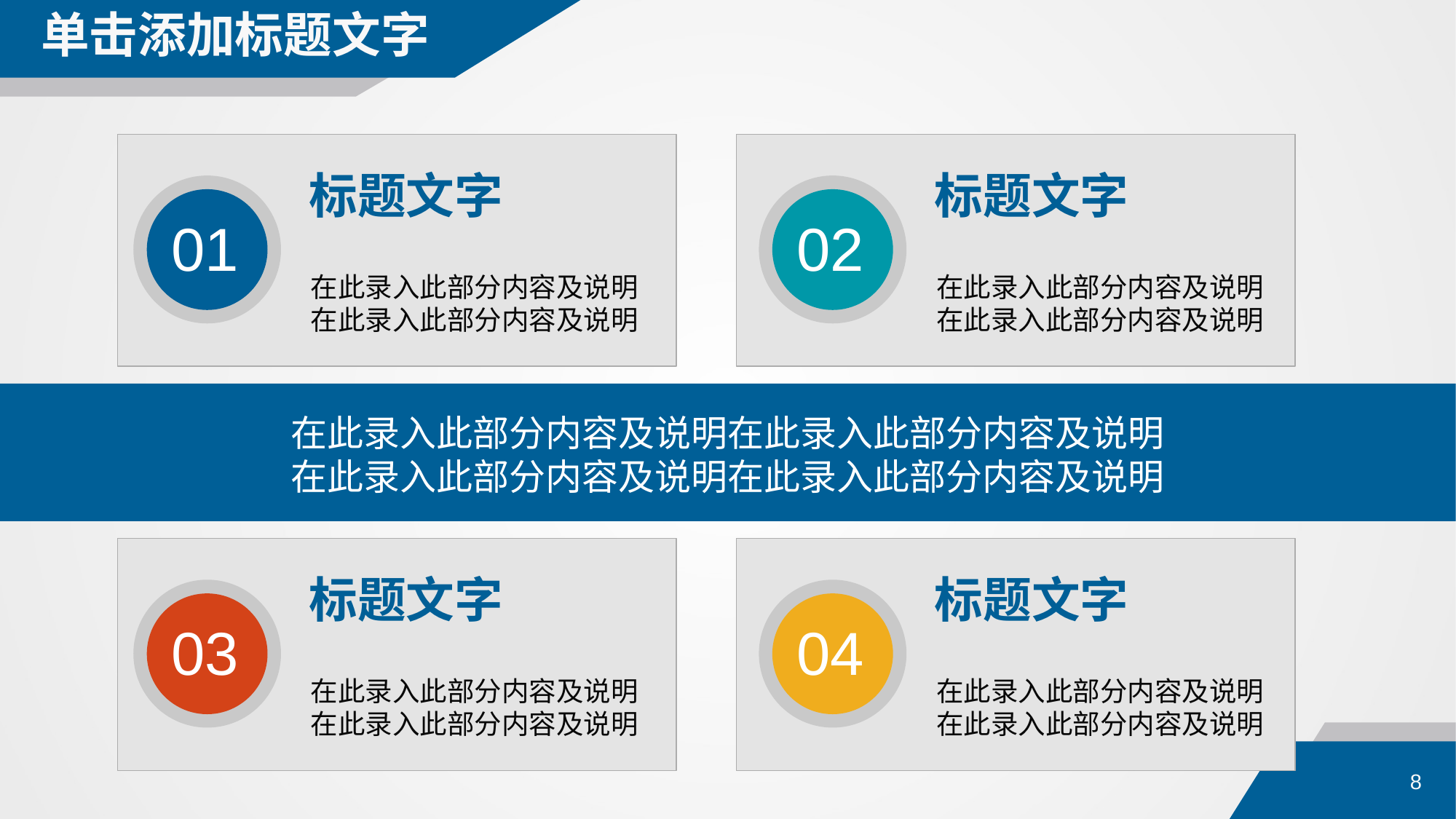

单击添加标题文字

标题文字

01
在此录入此部分内容及说明在此录入此部分内容及说明

标题文字

02
在此录入此部分内容及说明在此录入此部分内容及说明

在此录入此部分内容及说明在此录入此部分内容及说明
在此录入此部分内容及说明在此录入此部分内容及说明

标题文字

03
在此录入此部分内容及说明在此录入此部分内容及说明

标题文字

04
在此录入此部分内容及说明在此录入此部分内容及说明